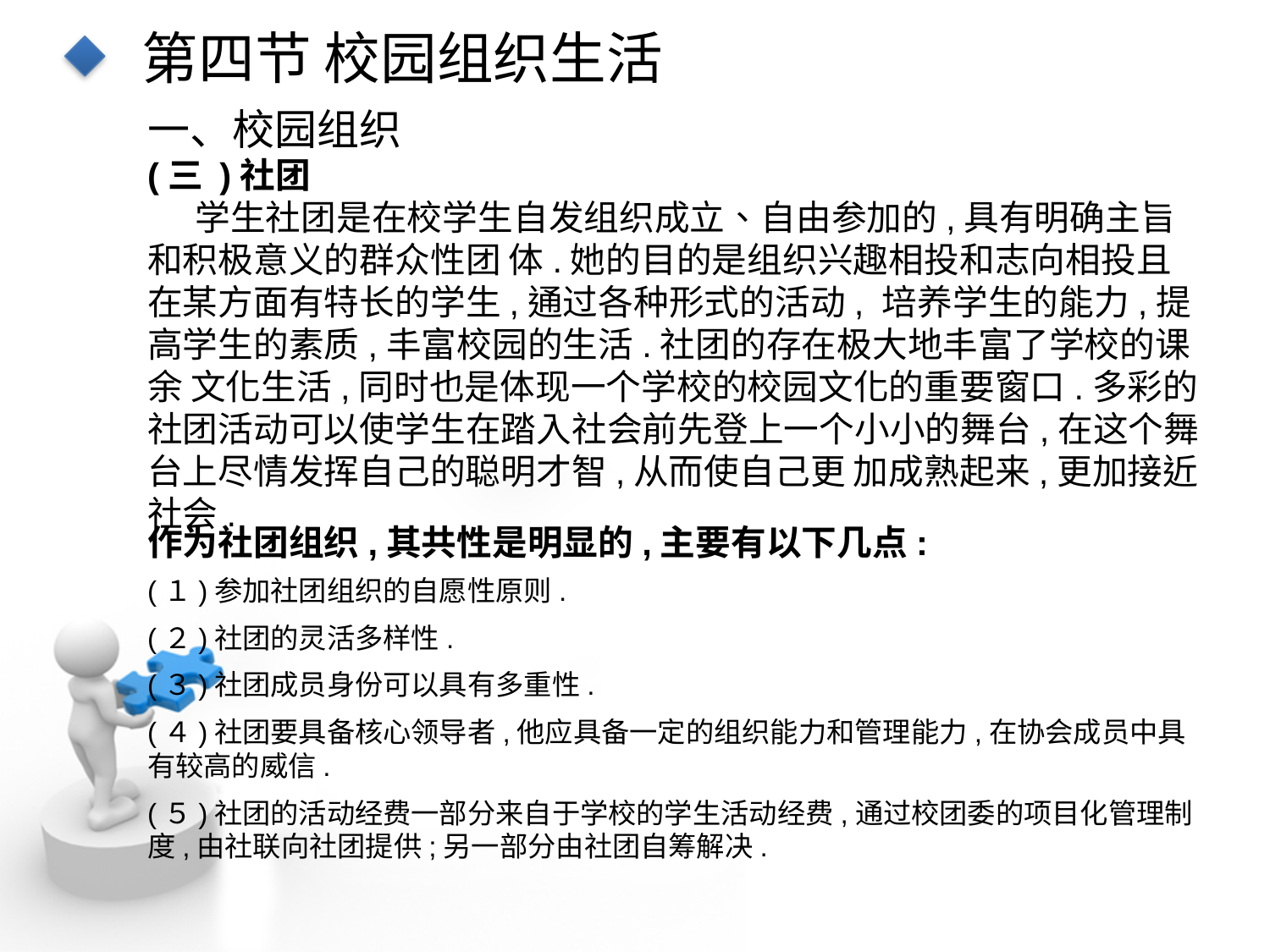

第四节 校园组织生活

一、校园组织
(三 )社团
     学生社团是在校学生自发组织成立、自由参加的,具有明确主旨和积极意义的群众性团 体.她的目的是组织兴趣相投和志向相投且在某方面有特长的学生,通过各种形式的活动, 培养学生的能力,提高学生的素质,丰富校园的生活.社团的存在极大地丰富了学校的课余 文化生活,同时也是体现一个学校的校园文化的重要窗口.多彩的社团活动可以使学生在踏入社会前先登上一个小小的舞台,在这个舞台上尽情发挥自己的聪明才智,从而使自己更 加成熟起来,更加接近社会.
点击添加文本
点击添加文本
作为社团组织,其共性是明显的,主要有以下几点:
(１)参加社团组织的自愿性原则.
点击添加文本
(２)社团的灵活多样性.
(３)社团成员身份可以具有多重性.
(４)社团要具备核心领导者,他应具备一定的组织能力和管理能力,在协会成员中具有较高的威信.
点击添加文本
(５)社团的活动经费一部分来自于学校的学生活动经费,通过校团委的项目化管理制度,由社联向社团提供;另一部分由社团自筹解决.